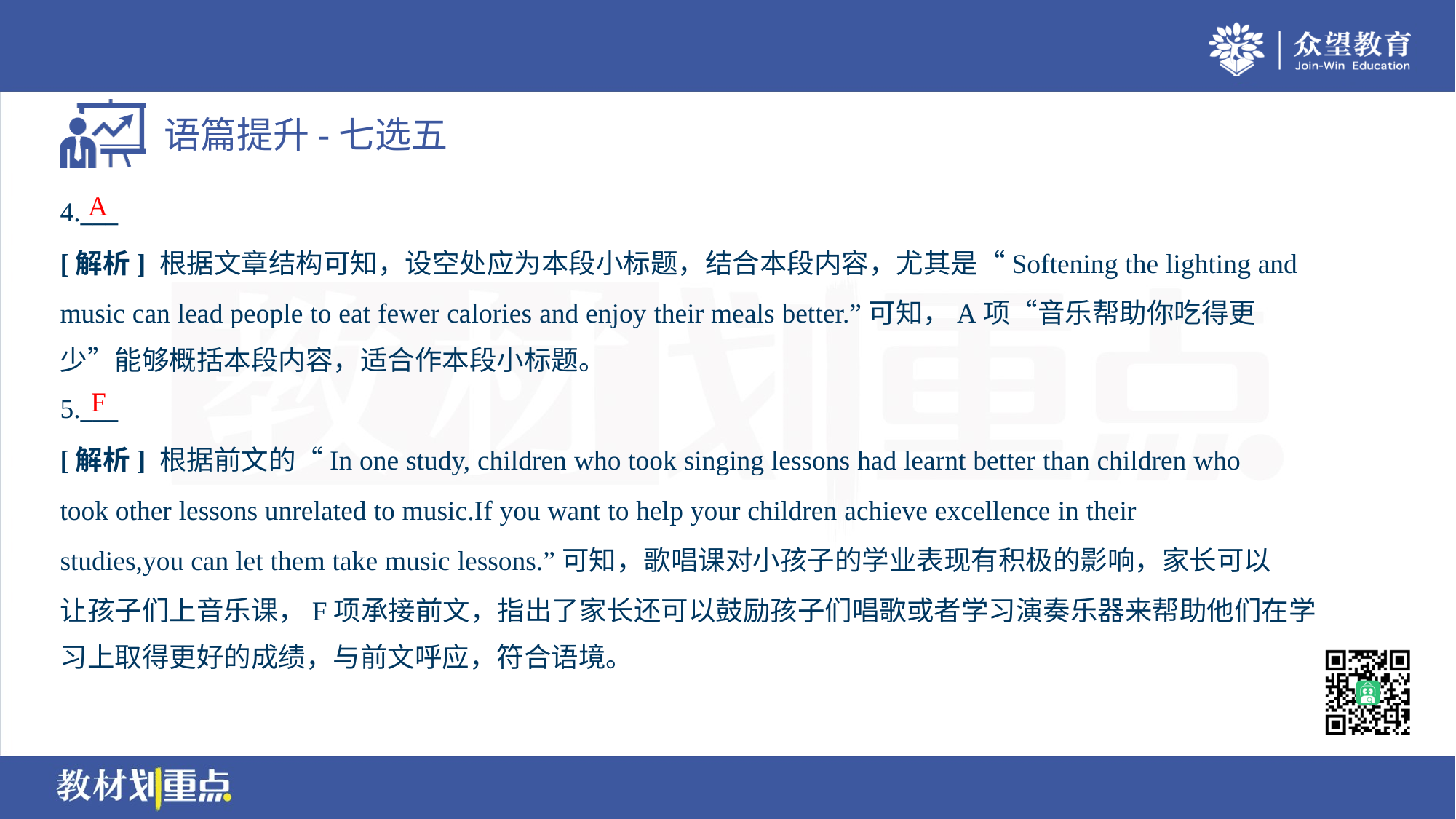

A
4.___
[解析] 根据文章结构可知，设空处应为本段小标题，结合本段内容，尤其是“Softening the lighting and
music can lead people to eat fewer calories and enjoy their meals better.”可知，A项“音乐帮助你吃得更
少”能够概括本段内容，适合作本段小标题。
F
5.___
[解析] 根据前文的“In one study, children who took singing lessons had learnt better than children who
took other lessons unrelated to music.If you want to help your children achieve excellence in their
studies,you can let them take music lessons.”可知，歌唱课对小孩子的学业表现有积极的影响，家长可以
让孩子们上音乐课，F项承接前文，指出了家长还可以鼓励孩子们唱歌或者学习演奏乐器来帮助他们在学
习上取得更好的成绩，与前文呼应，符合语境。